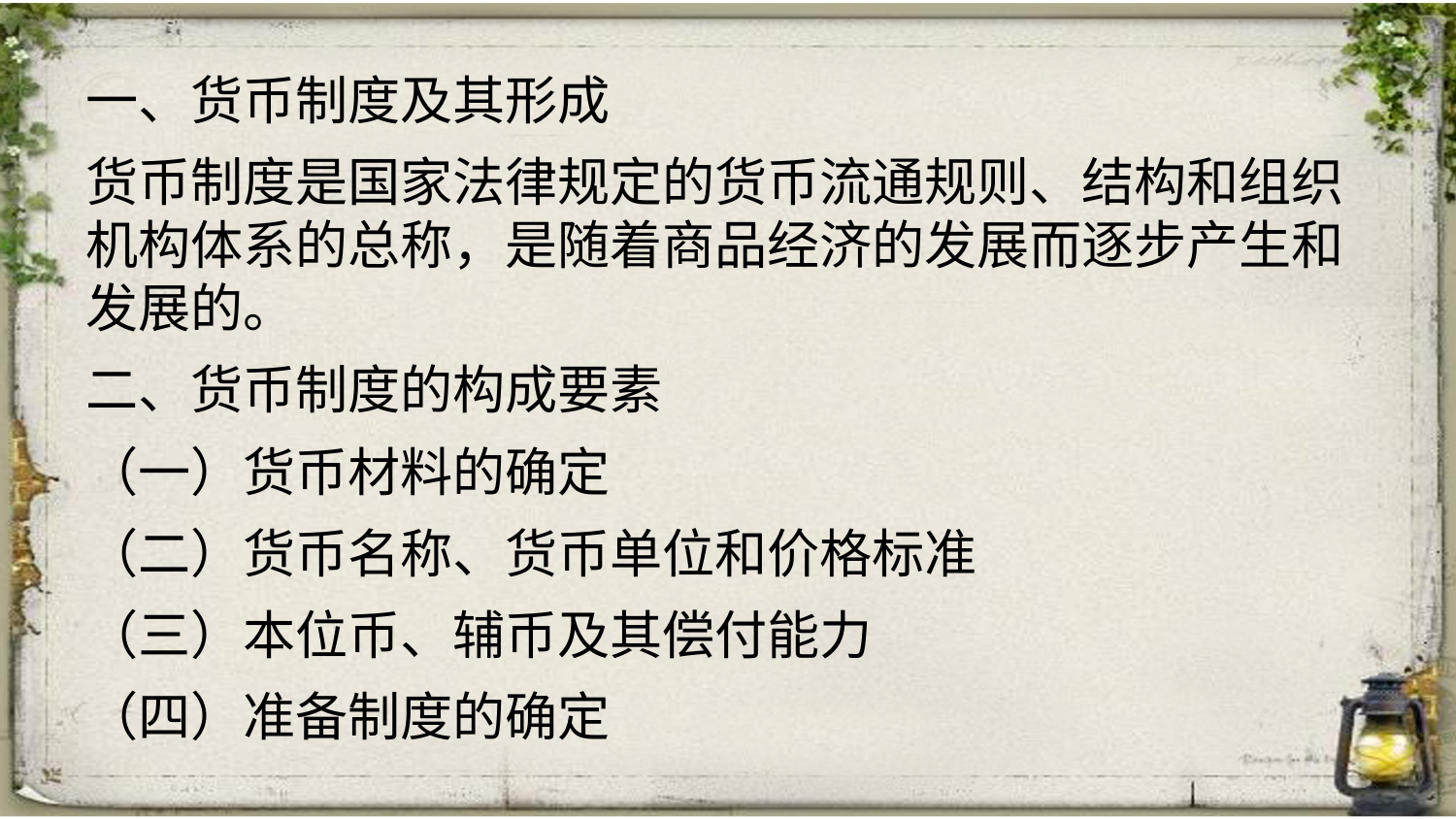

一、货币制度及其形成
货币制度是国家法律规定的货币流通规则、结构和组织机构体系的总称，是随着商品经济的发展而逐步产生和发展的。
二、货币制度的构成要素
（一）货币材料的确定
（二）货币名称、货币单位和价格标准
（三）本位币、辅币及其偿付能力
（四）准备制度的确定